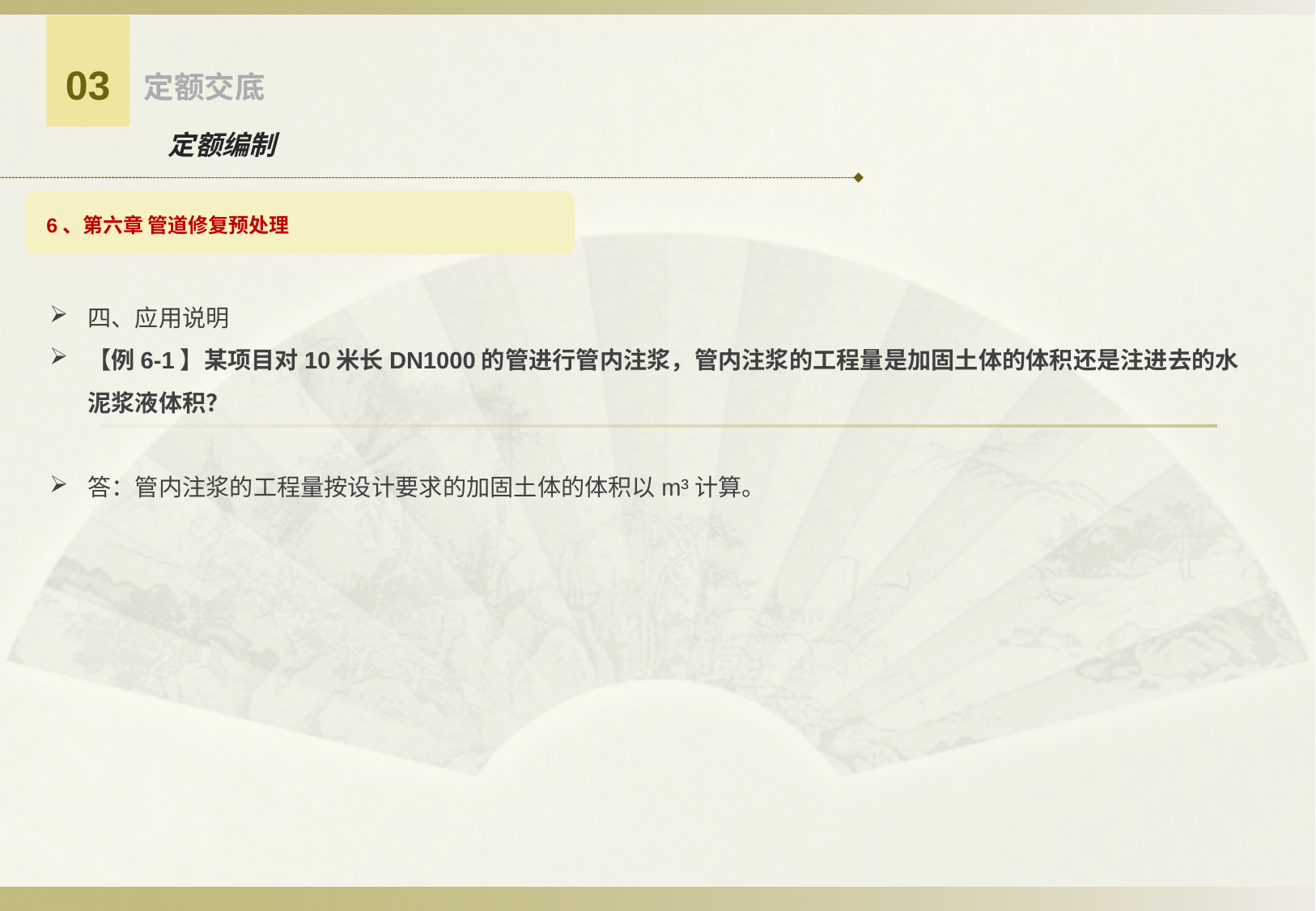

03
定额交底
定额编制

6、第六章 管道修复预处理

四、应用说明
【例6-1】某项目对10米长DN1000的管进行管内注浆，管内注浆的工程量是加固土体的体积还是注进去的水泥浆液体积？

答：管内注浆的工程量按设计要求的加固土体的体积以m³计算。